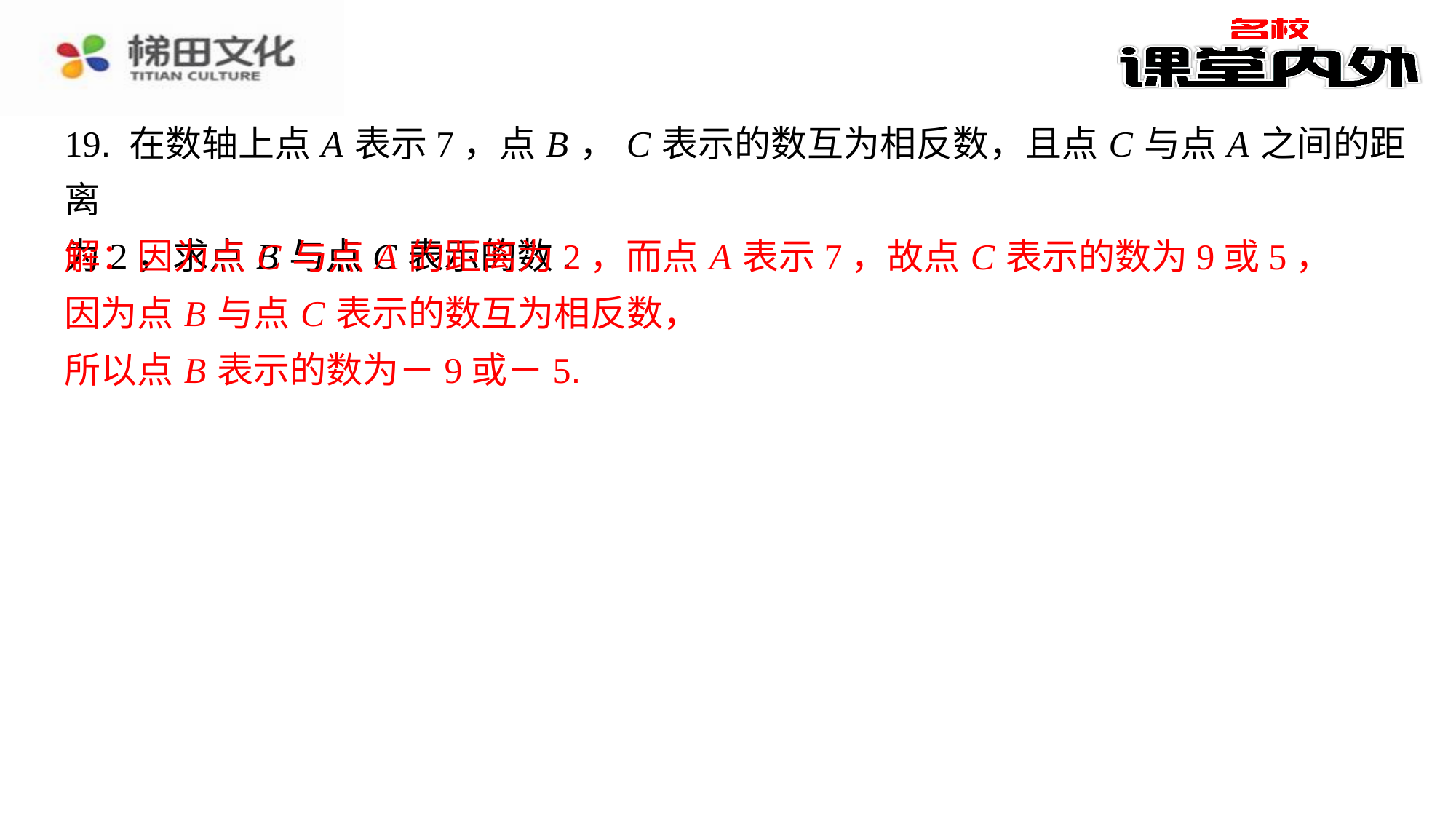

19. 在数轴上点 A 表示7，点 B ， C 表示的数互为相反数，且点 C 与点 A 之间的距离
为2，求点 B 与点 C 表示的数.
解：因为点 C 与点 A 的距离为2，而点 A 表示7，故点 C 表示的数为9或5，
因为点 B 与点 C 表示的数互为相反数，
所以点 B 表示的数为－9或－5.
解：因为点 C 与点 A 的距离为2，而点 A 表示7，故点 C 表示的数为9或5，
因为点 B 与点 C 表示的数互为相反数，
所以点 B 表示的数为－9或－5.